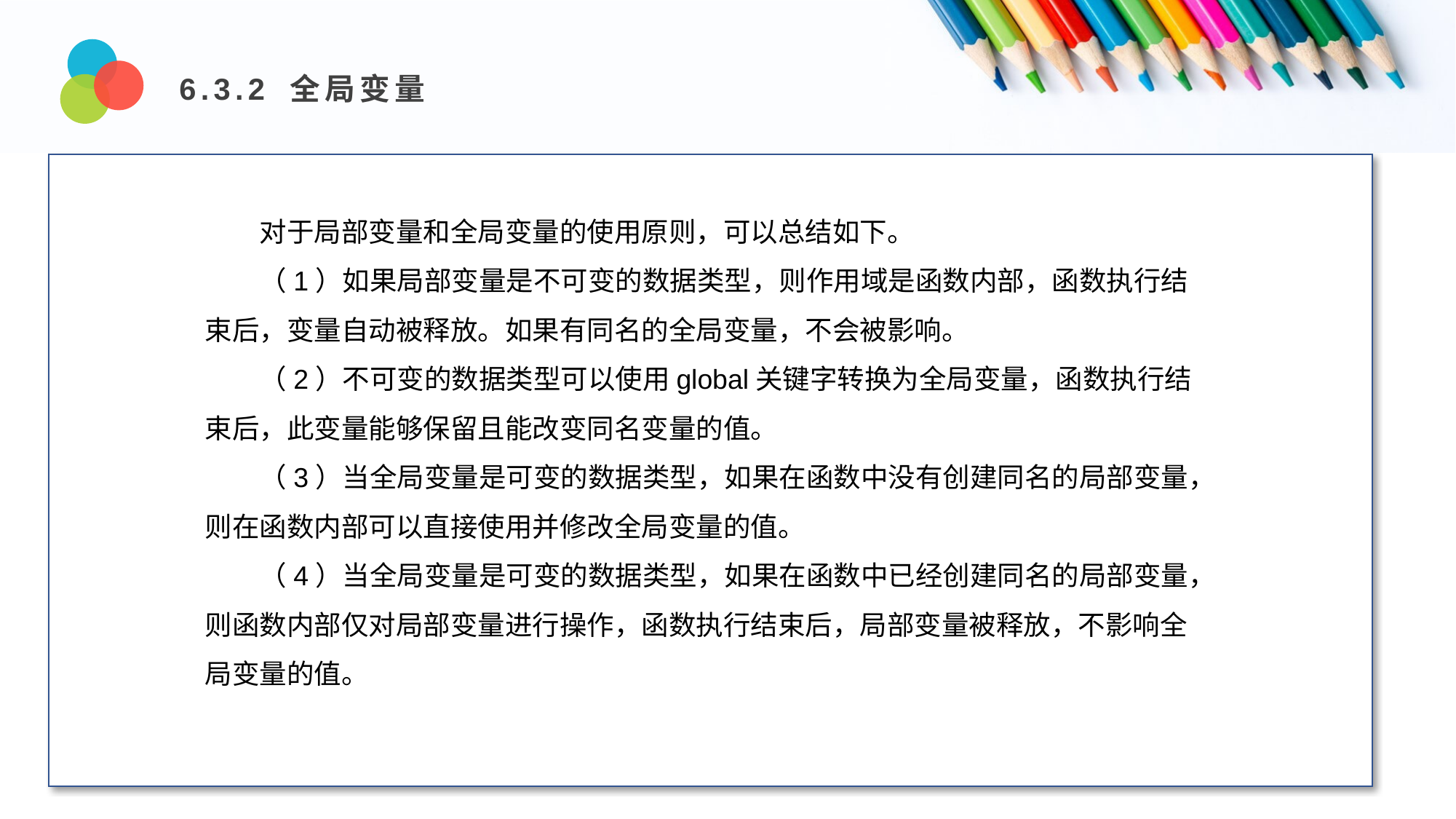

6.3.2 全局变量
Design and Production
对于局部变量和全局变量的使用原则，可以总结如下。
（1）如果局部变量是不可变的数据类型，则作用域是函数内部，函数执行结束后，变量自动被释放。如果有同名的全局变量，不会被影响。
（2）不可变的数据类型可以使用global关键字转换为全局变量，函数执行结束后，此变量能够保留且能改变同名变量的值。
（3）当全局变量是可变的数据类型，如果在函数中没有创建同名的局部变量，则在函数内部可以直接使用并修改全局变量的值。
（4）当全局变量是可变的数据类型，如果在函数中已经创建同名的局部变量，则函数内部仅对局部变量进行操作，函数执行结束后，局部变量被释放，不影响全局变量的值。